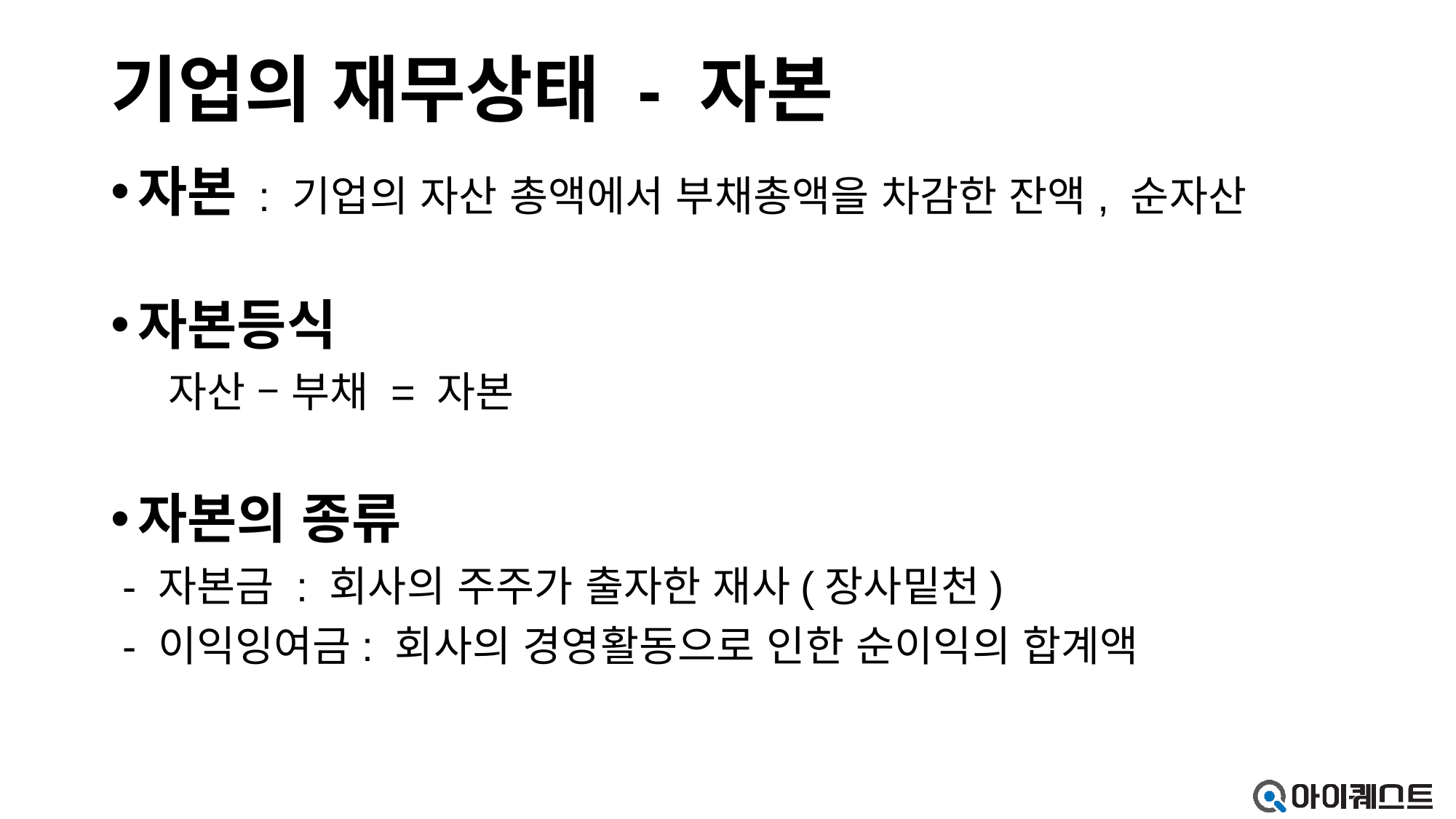

# 기업의 재무상태 - 자본
자본 : 기업의 자산 총액에서 부채총액을 차감한 잔액, 순자산

자본등식
    자산 – 부채 = 자본

자본의 종류
 - 자본금 : 회사의 주주가 출자한 재사(장사밑천)
 - 이익잉여금: 회사의 경영활동으로 인한 순이익의 합계액